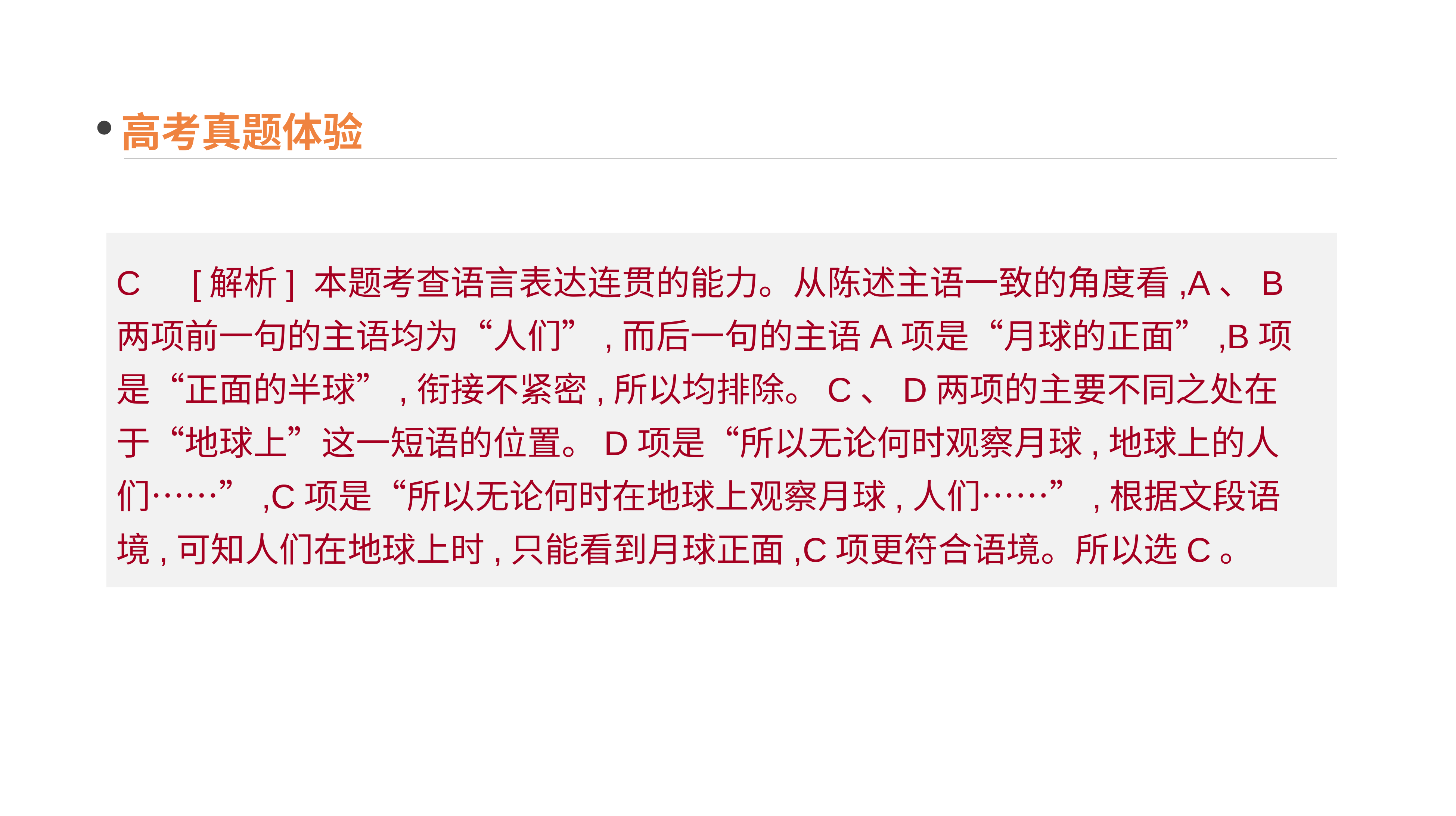

高考真题体验

C　[解析] 本题考查语言表达连贯的能力。从陈述主语一致的角度看,A、B两项前一句的主语均为“人们”,而后一句的主语A项是“月球的正面”,B项是“正面的半球”,衔接不紧密,所以均排除。C、D两项的主要不同之处在于“地球上”这一短语的位置。D项是“所以无论何时观察月球,地球上的人们……”,C项是“所以无论何时在地球上观察月球,人们……”,根据文段语境,可知人们在地球上时,只能看到月球正面,C项更符合语境。所以选C。